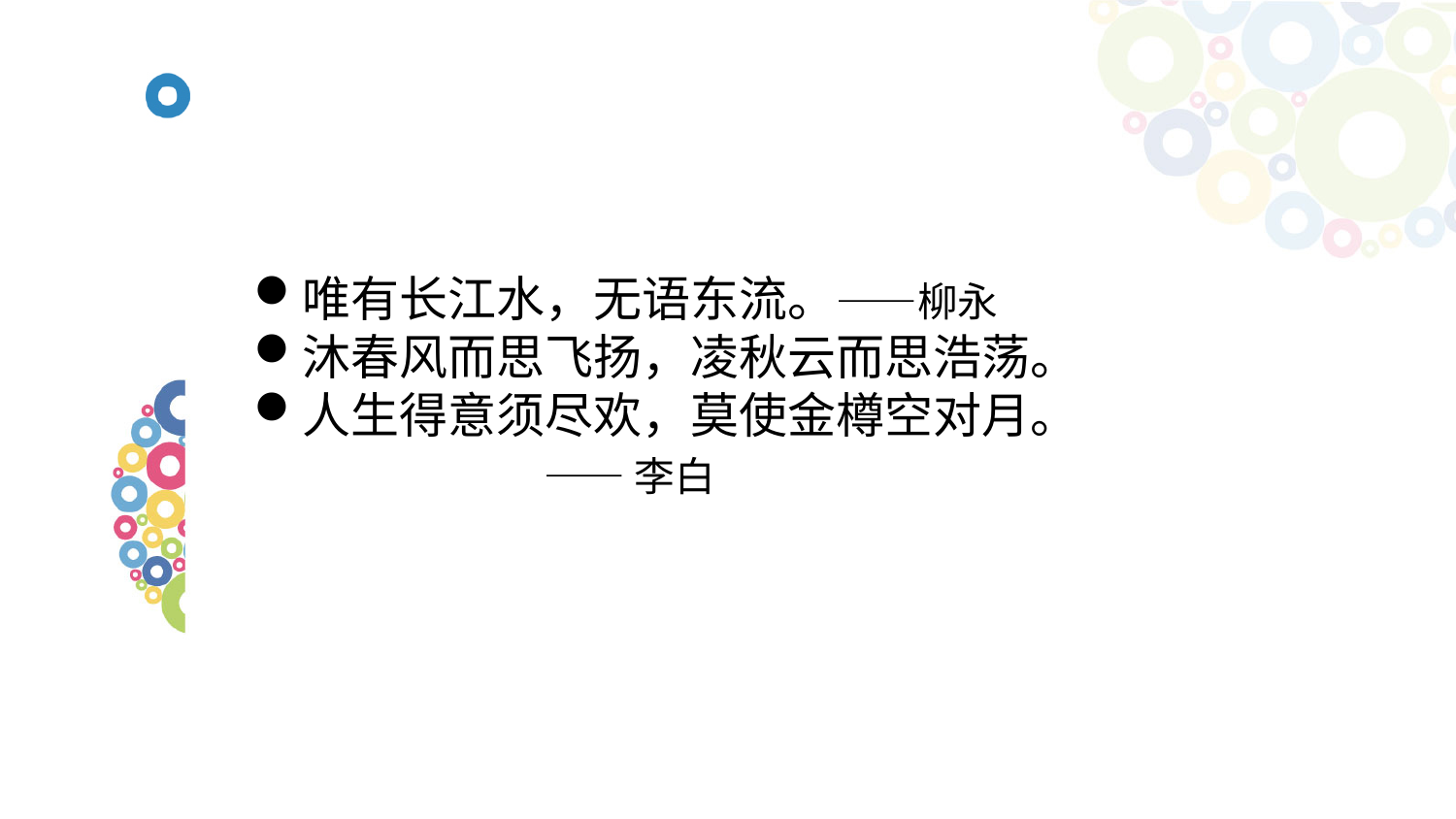

唯有长江水，无语东流。——柳永
沐春风而思飞扬，凌秋云而思浩荡。
人生得意须尽欢，莫使金樽空对月。
                           ——李白